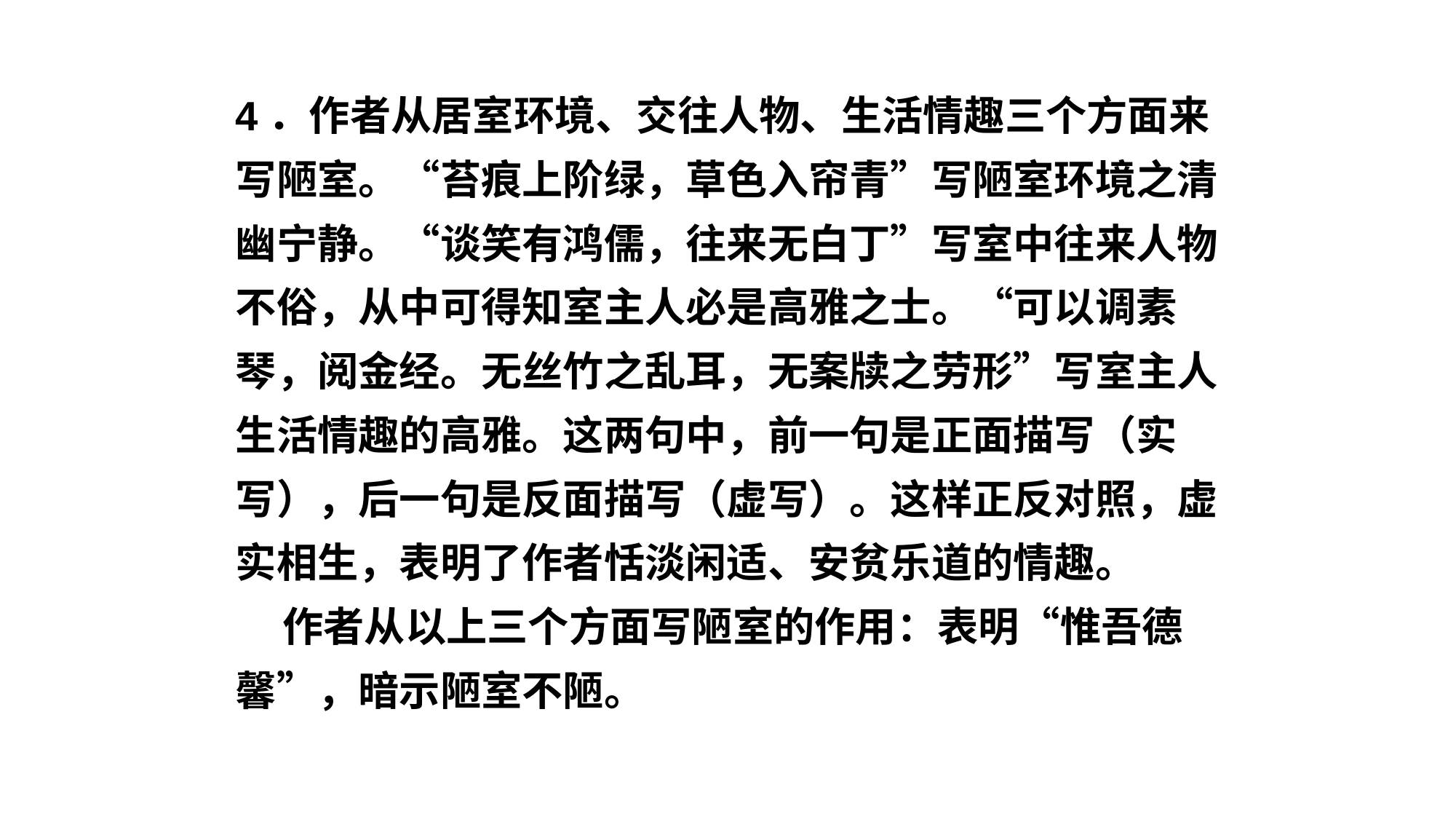

4．作者从居室环境、交往人物、生活情趣三个方面来写陋室。“苔痕上阶绿，草色入帘青”写陋室环境之清幽宁静。“谈笑有鸿儒，往来无白丁”写室中往来人物不俗，从中可得知室主人必是高雅之士。“可以调素琴，阅金经。无丝竹之乱耳，无案牍之劳形”写室主人生活情趣的高雅。这两句中，前一句是正面描写（实写），后一句是反面描写（虚写）。这样正反对照，虚实相生，表明了作者恬淡闲适、安贫乐道的情趣。
    作者从以上三个方面写陋室的作用：表明“惟吾德馨”，暗示陋室不陋。